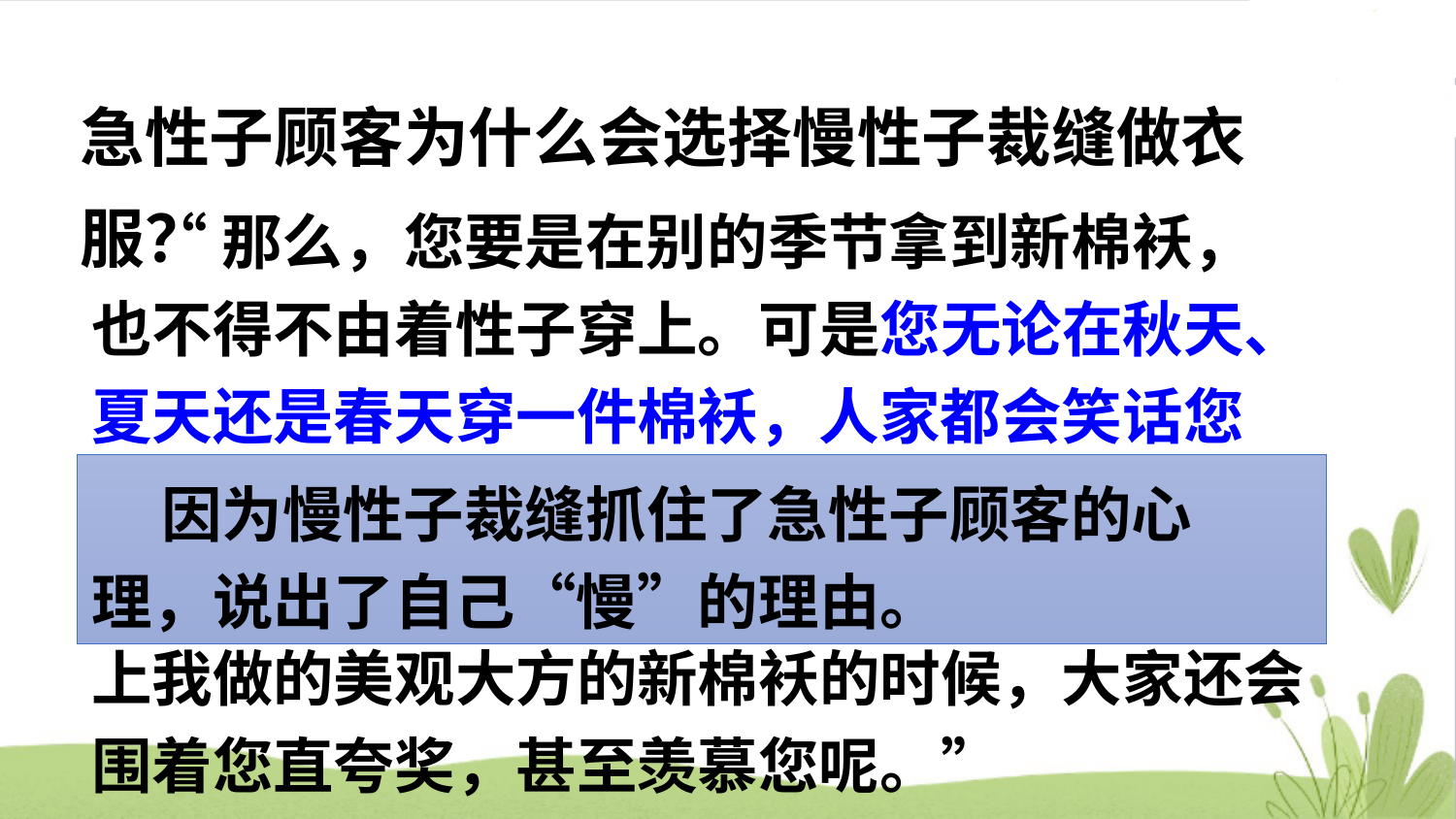

急性子顾客为什么会选择慢性子裁缝做衣服？
    “那么，您要是在别的季节拿到新棉袄，也不得不由着性子穿上。可是您无论在秋天、夏天还是春天穿一件棉袄，人家都会笑话您的。我呢，决不会让人笑话您。非但如此，在您穿
上我做的美观大方的新棉袄的时候，大家还会围着您直夸奖，甚至羡慕您呢。”
    因为慢性子裁缝抓住了急性子顾客的心理，说出了自己“慢”的理由。